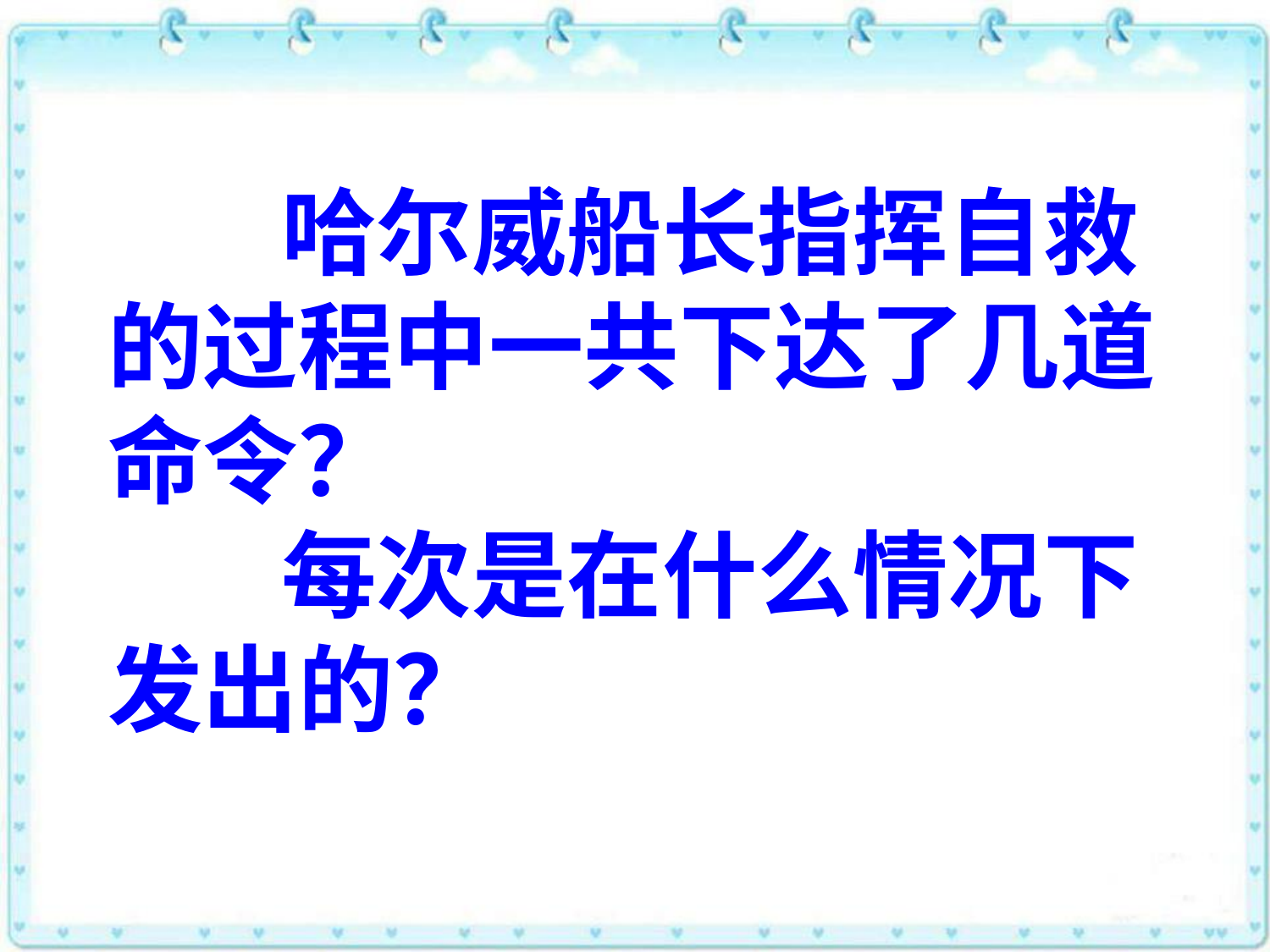

哈尔威船长指挥自救的过程中一共下达了几道命令？
       每次是在什么情况下发出的？